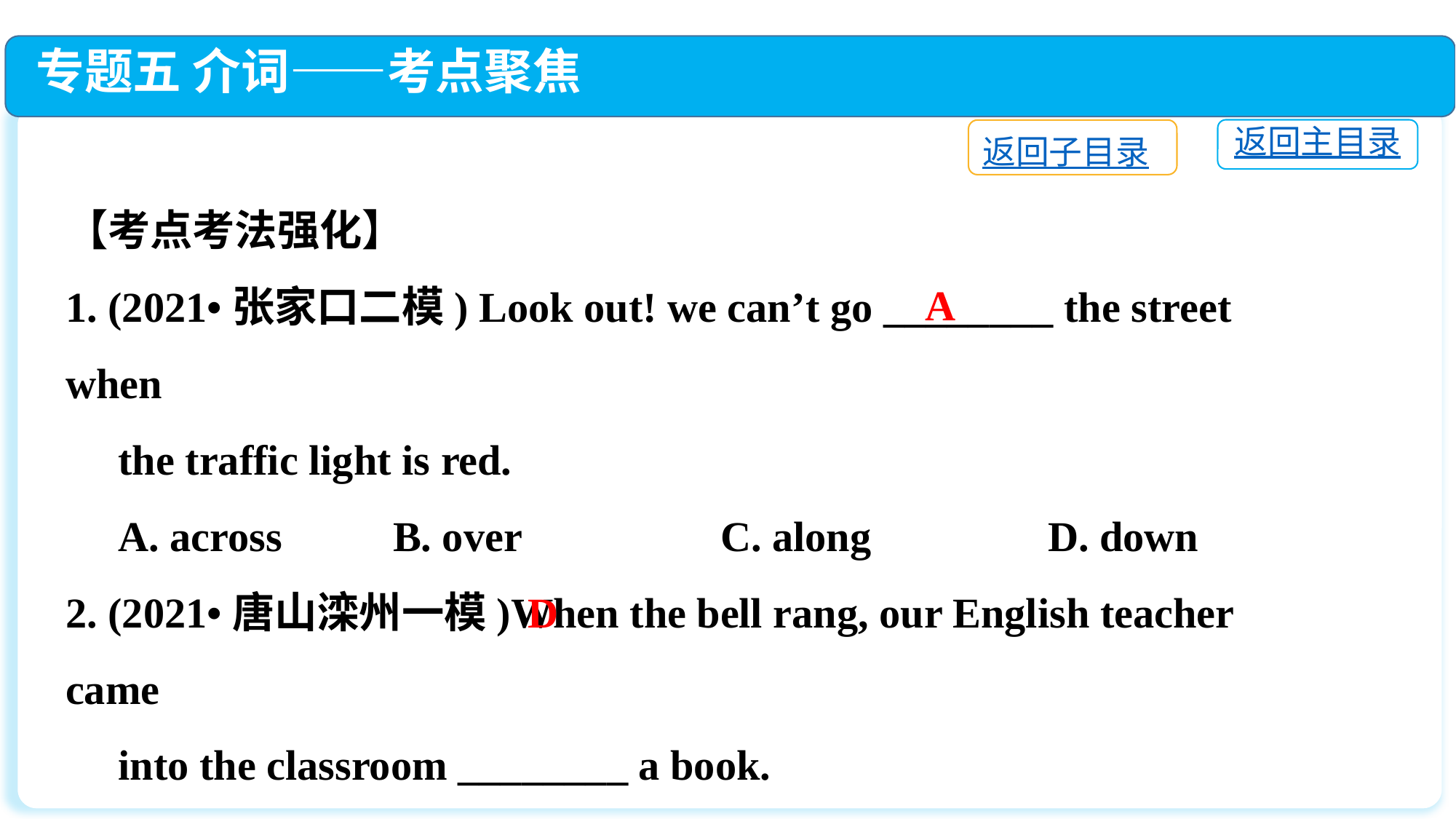

专题五 介词——考点聚焦

返回主目录

返回子目录
【考点考法强化】
1. (2021•张家口二模) Look out! we can’t go ________ the street when
     the traffic light is red.
     A. across　　 	B. over　　 	C. along　　 	D. down
2. (2021•唐山滦州一模)When the bell rang, our English teacher came
     into the classroom ________ a book.
     A. in		B. during		C. on			D. with
A
D